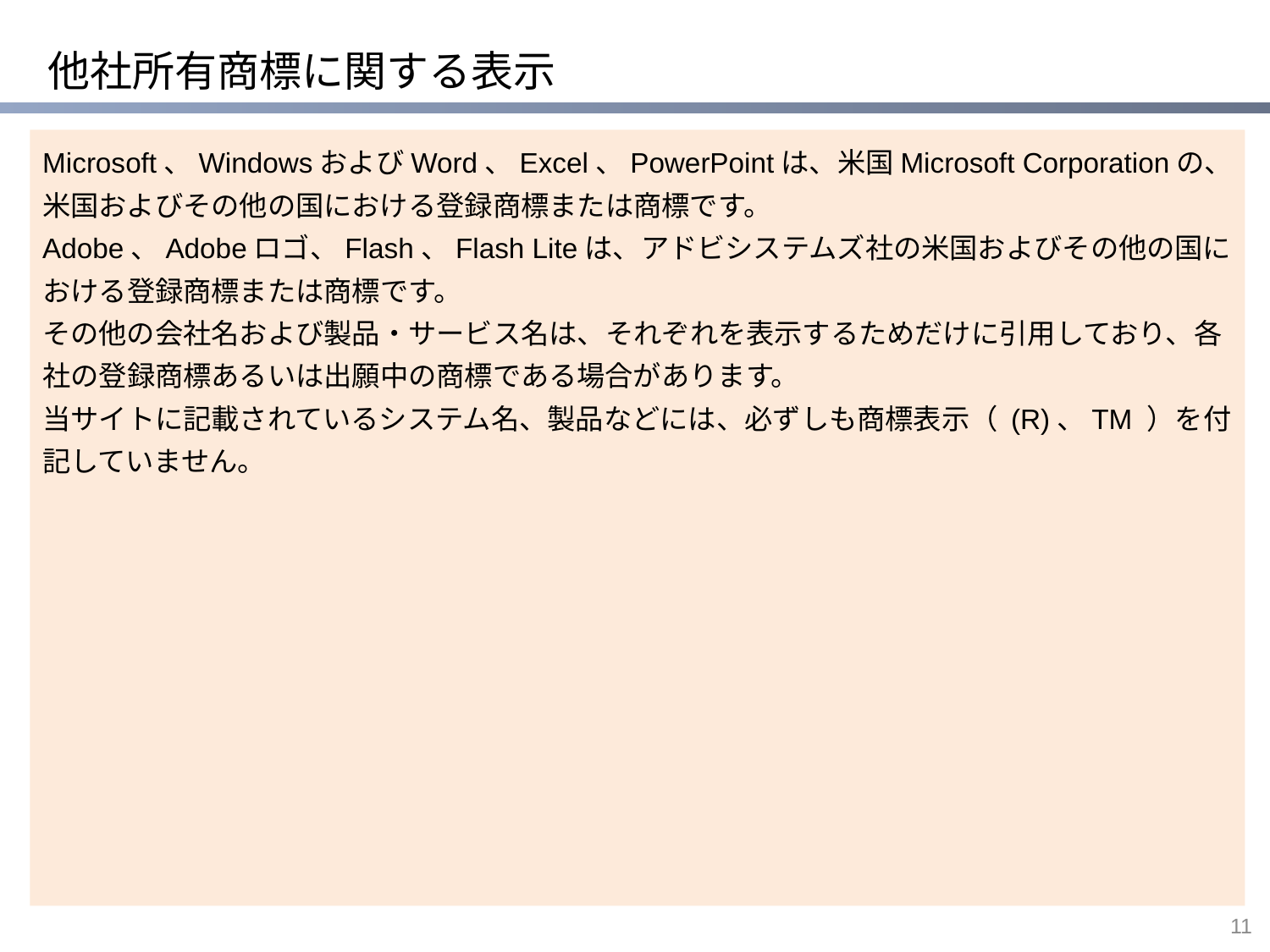

# 他社所有商標に関する表示
Microsoft、WindowsおよびWord、Excel、PowerPointは、米国Microsoft Corporationの、米国およびその他の国における登録商標または商標です。
Adobe、Adobeロゴ、Flash、Flash Liteは、アドビシステムズ社の米国およびその他の国における登録商標または商標です。
その他の会社名および製品・サービス名は、それぞれを表示するためだけに引用しており、各社の登録商標あるいは出願中の商標である場合があります。
当サイトに記載されているシステム名、製品などには、必ずしも商標表示（ (R)、TM ）を付記していません。
11